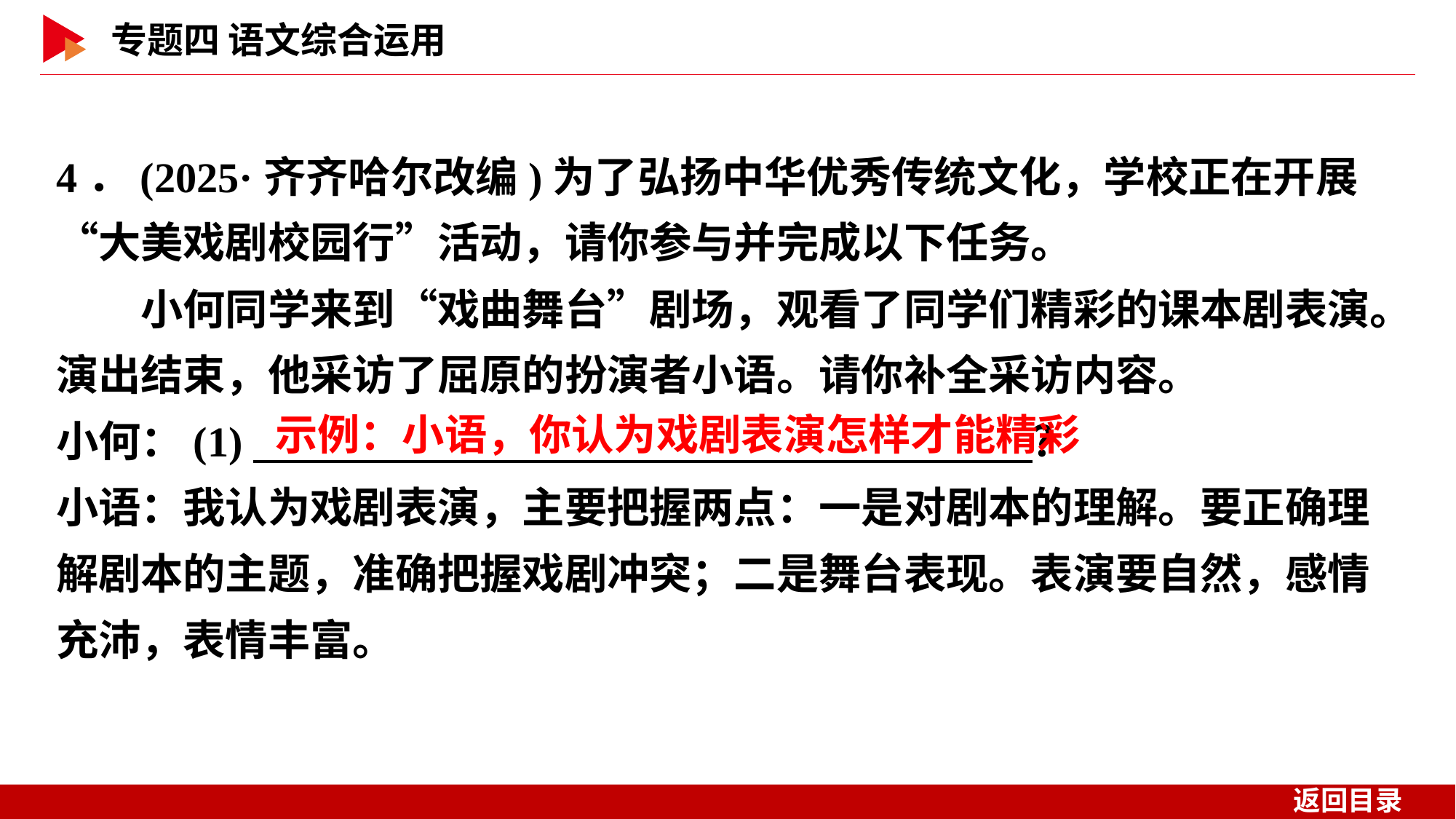

4．(2025·齐齐哈尔改编)为了弘扬中华优秀传统文化，学校正在开展“大美戏剧校园行”活动，请你参与并完成以下任务。
　　小何同学来到“戏曲舞台”剧场，观看了同学们精彩的课本剧表演。演出结束，他采访了屈原的扮演者小语。请你补全采访内容。
小何：(1)　                                                                        　？
小语：我认为戏剧表演，主要把握两点：一是对剧本的理解。要正确理解剧本的主题，准确把握戏剧冲突；二是舞台表现。表演要自然，感情充沛，表情丰富。
示例：小语，你认为戏剧表演怎样才能精彩